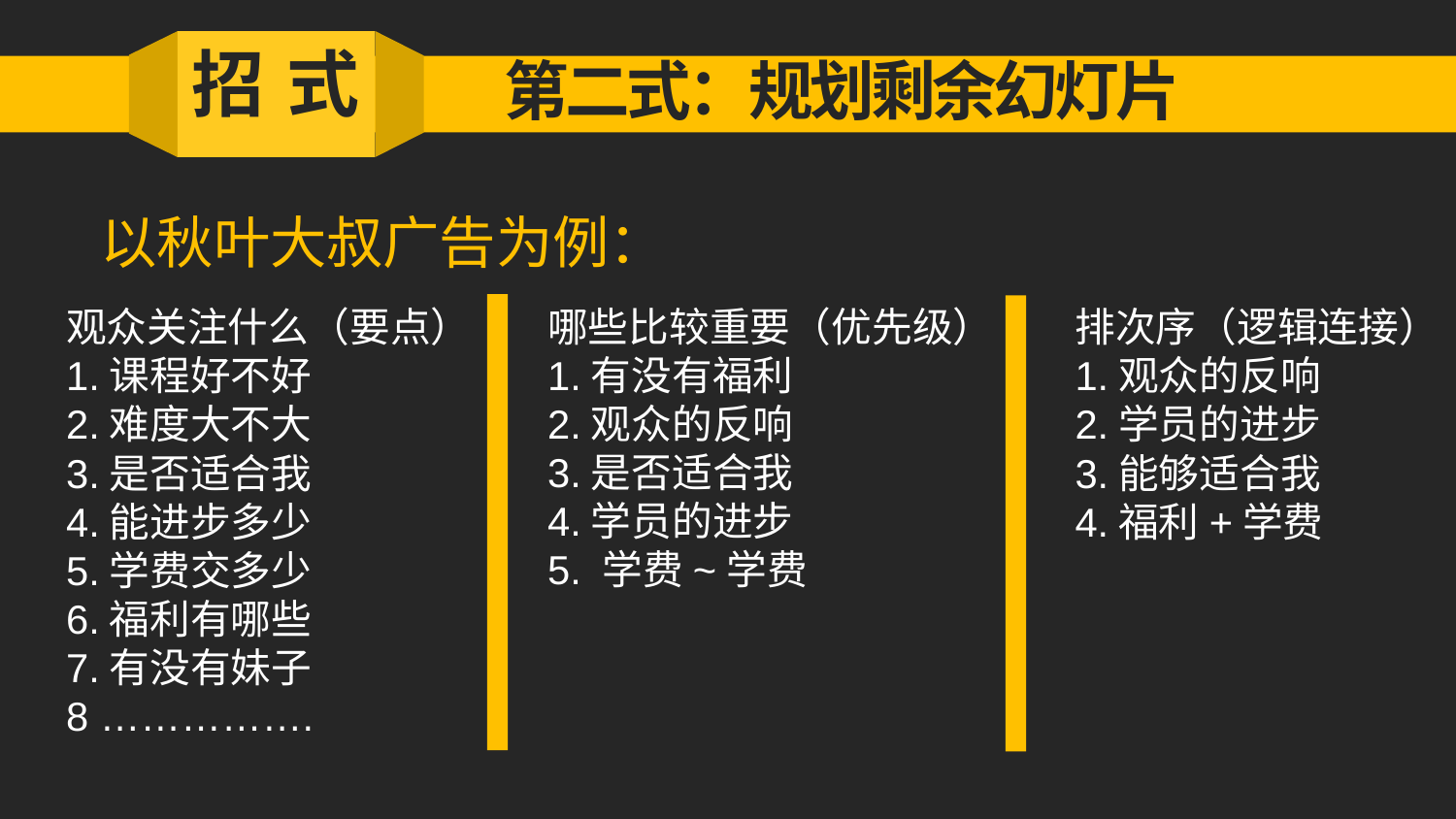

招  式

第二式：规划剩余幻灯片

以秋叶大叔广告为例：

观众关注什么（要点）
1.课程好不好
2.难度大不大
3.是否适合我
4.能进步多少
5.学费交多少
6.福利有哪些
7.有没有妹子
8 …………….
哪些比较重要（优先级）
1.有没有福利
2.观众的反响
3.是否适合我
4.学员的进步
5. 学费~学费
排次序（逻辑连接）
1.观众的反响
2.学员的进步
3.能够适合我
4.福利+学费